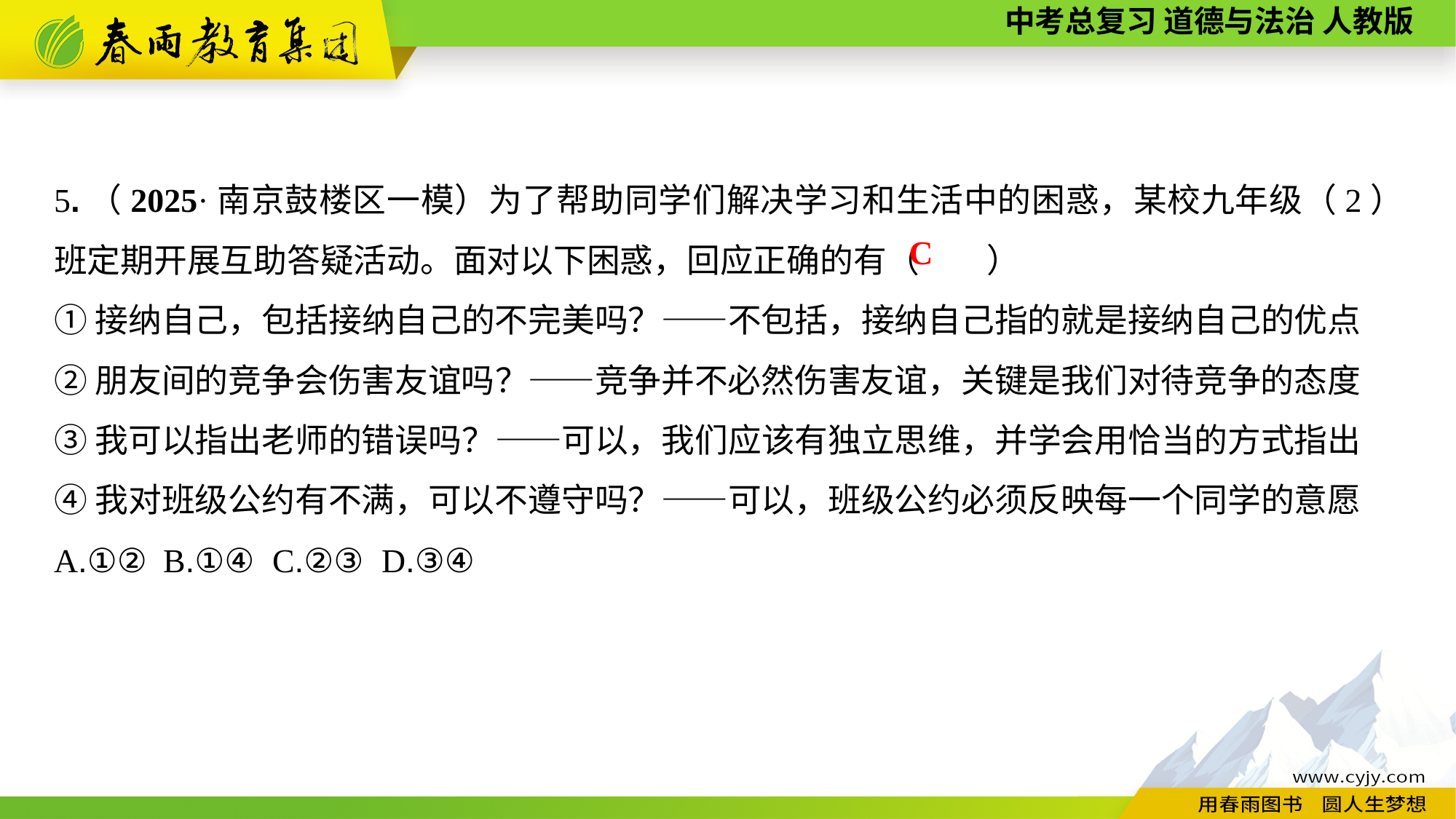

5.（2025·南京鼓楼区一模）为了帮助同学们解决学习和生活中的困惑，某校九年级（2）班定期开展互助答疑活动。面对以下困惑，回应正确的有（　　）
①接纳自己，包括接纳自己的不完美吗？——不包括，接纳自己指的就是接纳自己的优点
②朋友间的竞争会伤害友谊吗？——竞争并不必然伤害友谊，关键是我们对待竞争的态度
③我可以指出老师的错误吗？——可以，我们应该有独立思维，并学会用恰当的方式指出
④我对班级公约有不满，可以不遵守吗？——可以，班级公约必须反映每一个同学的意愿
A.①②	B.①④	C.②③	D.③④
C